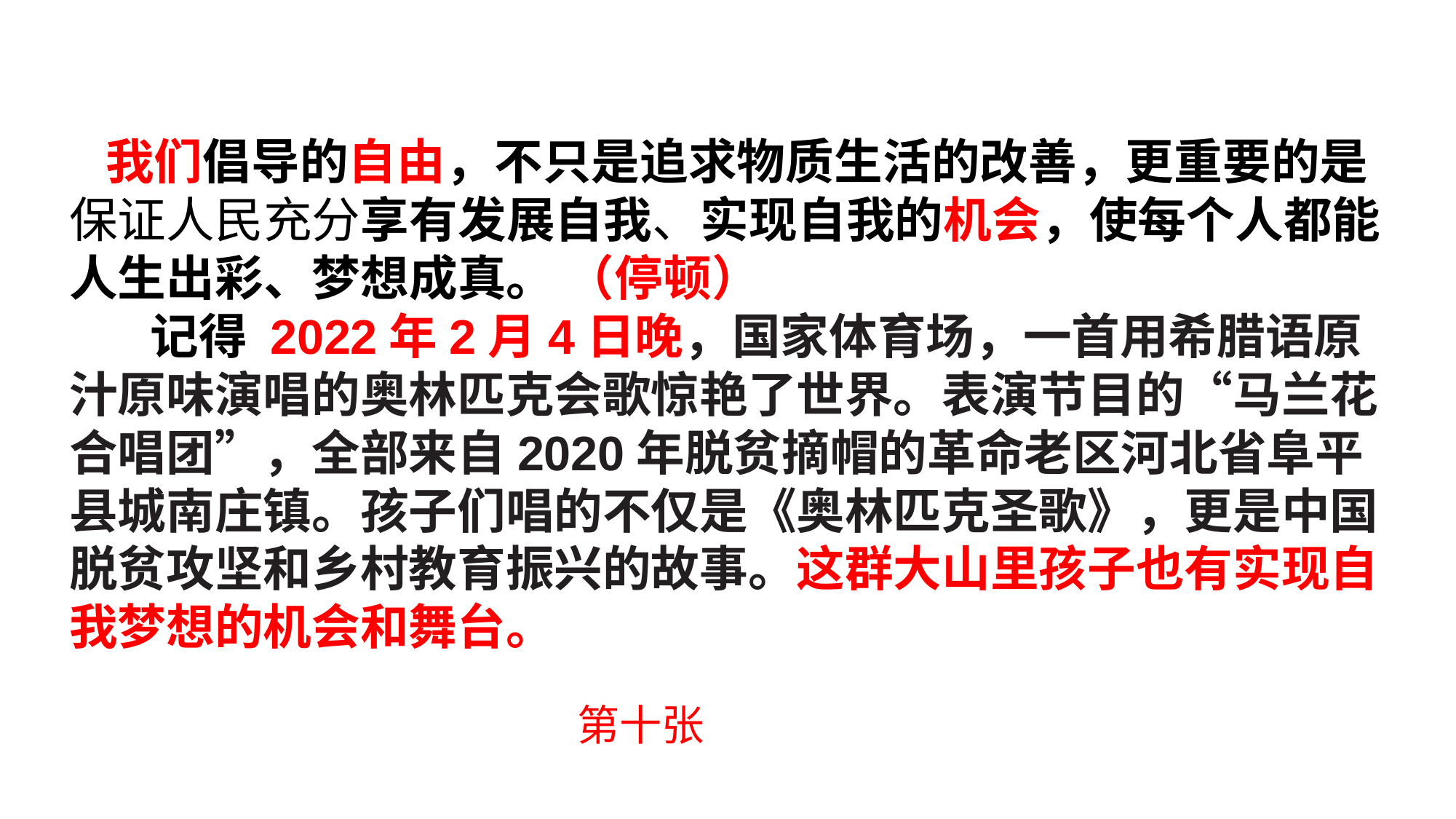

我们倡导的自由，不只是追求物质生活的改善，更重要的是保证人民充分享有发展自我、实现自我的机会，使每个人都能人生出彩、梦想成真。 （停顿）
   记得 2022年2月4日晚，国家体育场，一首用希腊语原汁原味演唱的奥林匹克会歌惊艳了世界。表演节目的“马兰花合唱团”，全部来自2020年脱贫摘帽的革命老区河北省阜平县城南庄镇。孩子们唱的不仅是《奥林匹克圣歌》，更是中国脱贫攻坚和乡村教育振兴的故事。这群大山里孩子也有实现自我梦想的机会和舞台。

第十张